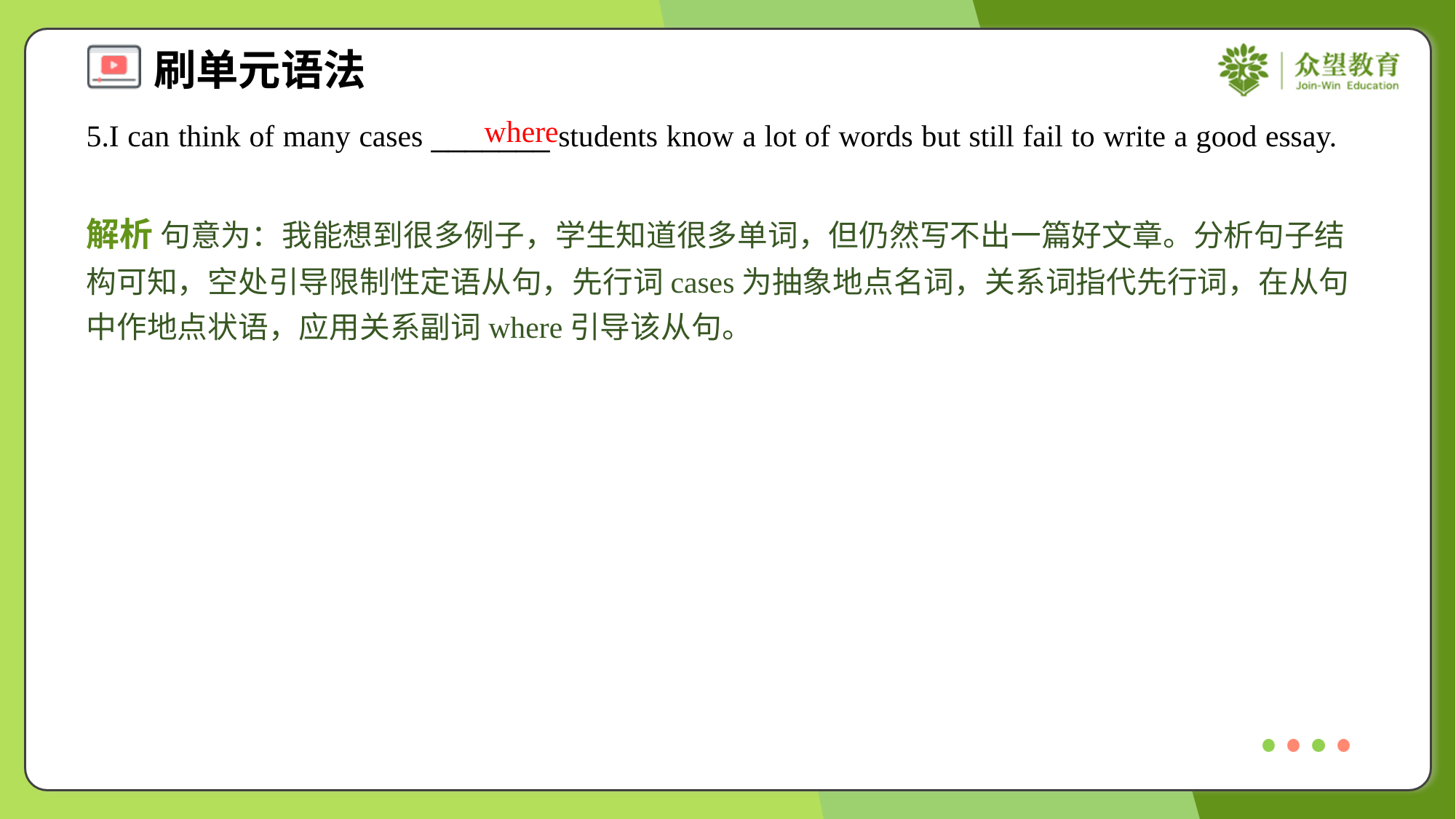

where
5.I can think of many cases _______ students know a lot of words but still fail to write a good essay.
解析 句意为：我能想到很多例子，学生知道很多单词，但仍然写不出一篇好文章。分析句子结构可知，空处引导限制性定语从句，先行词cases为抽象地点名词，关系词指代先行词，在从句中作地点状语，应用关系副词where引导该从句。